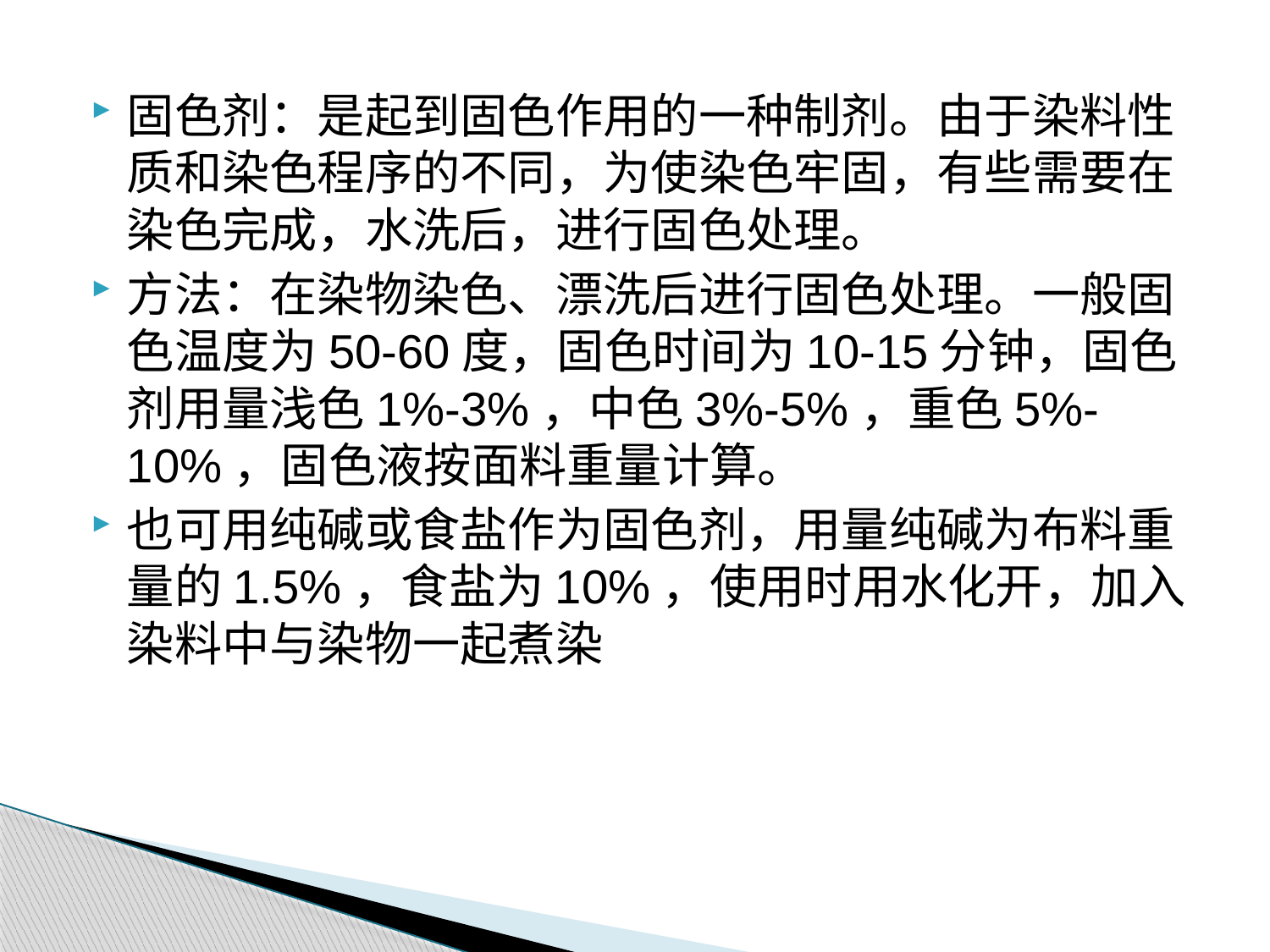

固色剂：是起到固色作用的一种制剂。由于染料性质和染色程序的不同，为使染色牢固，有些需要在染色完成，水洗后，进行固色处理。
方法：在染物染色、漂洗后进行固色处理。一般固色温度为50-60度，固色时间为10-15分钟，固色剂用量浅色1%-3%，中色3%-5%，重色5%-10%，固色液按面料重量计算。
也可用纯碱或食盐作为固色剂，用量纯碱为布料重量的1.5%，食盐为10%，使用时用水化开，加入染料中与染物一起煮染